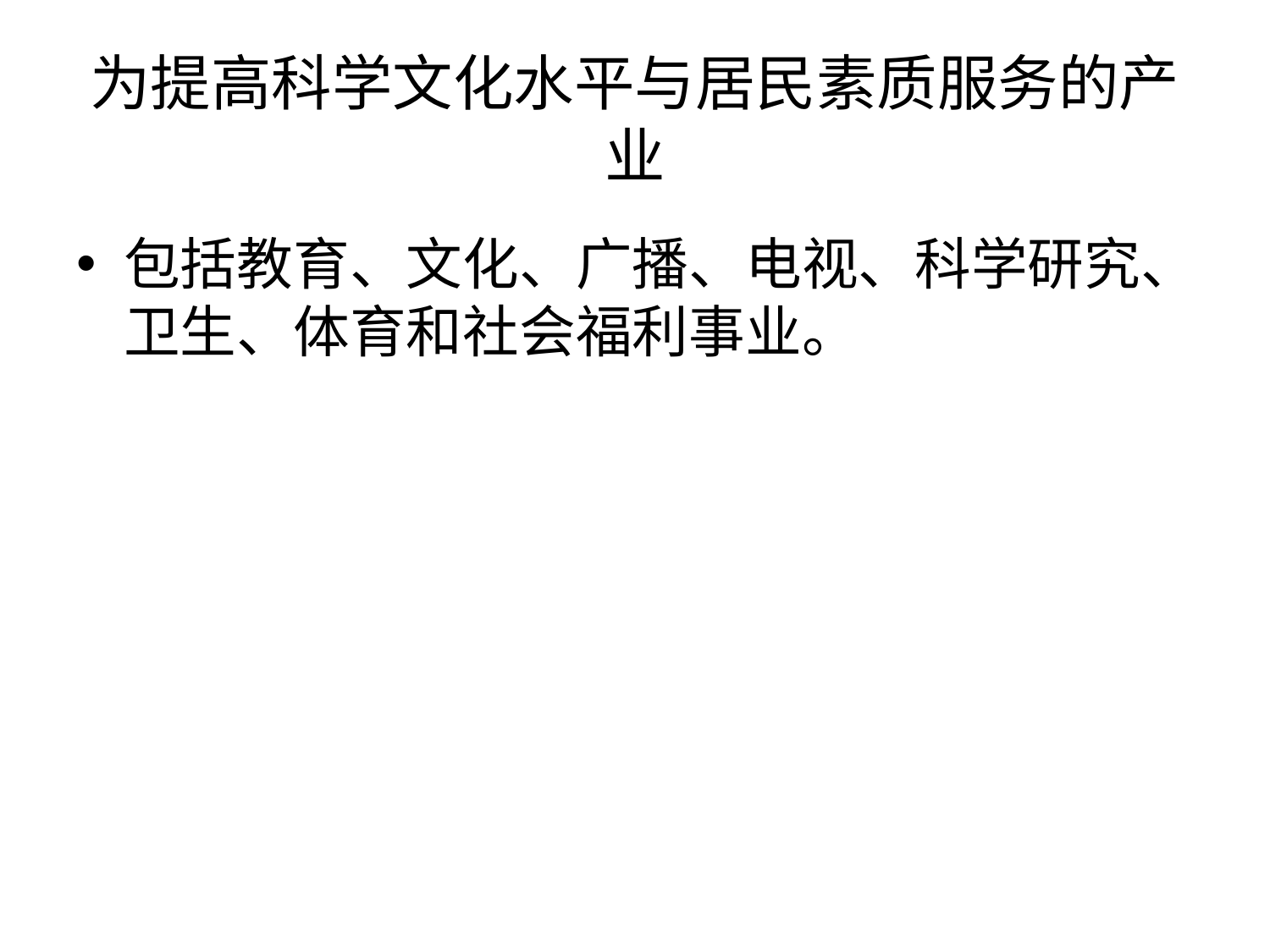

# 为提高科学文化水平与居民素质服务的产业
包括教育、文化、广播、电视、科学研究、卫生、体育和社会福利事业。